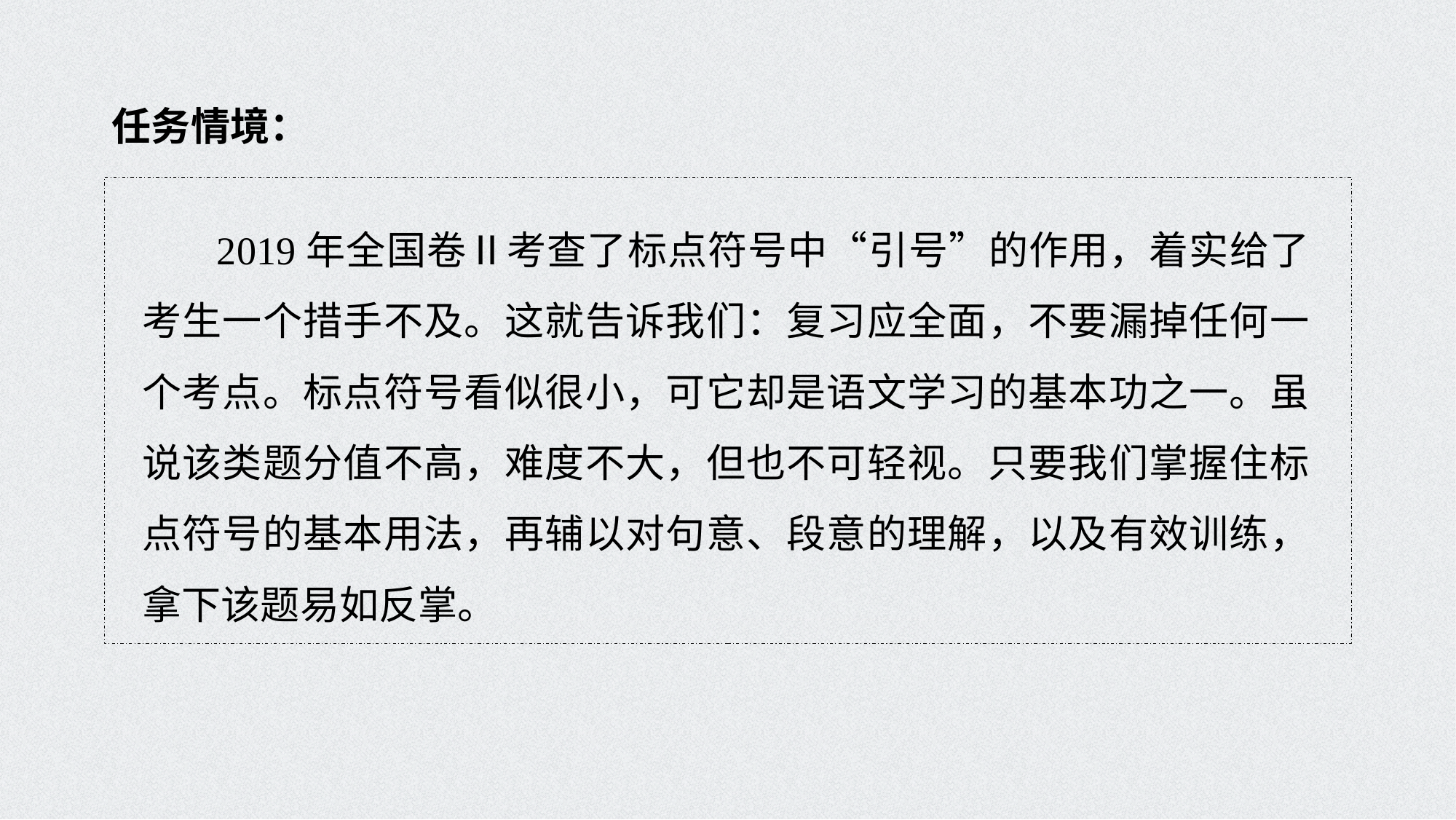

任务情境：

2019年全国卷Ⅱ考查了标点符号中“引号”的作用，着实给了考生一个措手不及。这就告诉我们：复习应全面，不要漏掉任何一个考点。标点符号看似很小，可它却是语文学习的基本功之一。虽说该类题分值不高，难度不大，但也不可轻视。只要我们掌握住标点符号的基本用法，再辅以对句意、段意的理解，以及有效训练，拿下该题易如反掌。